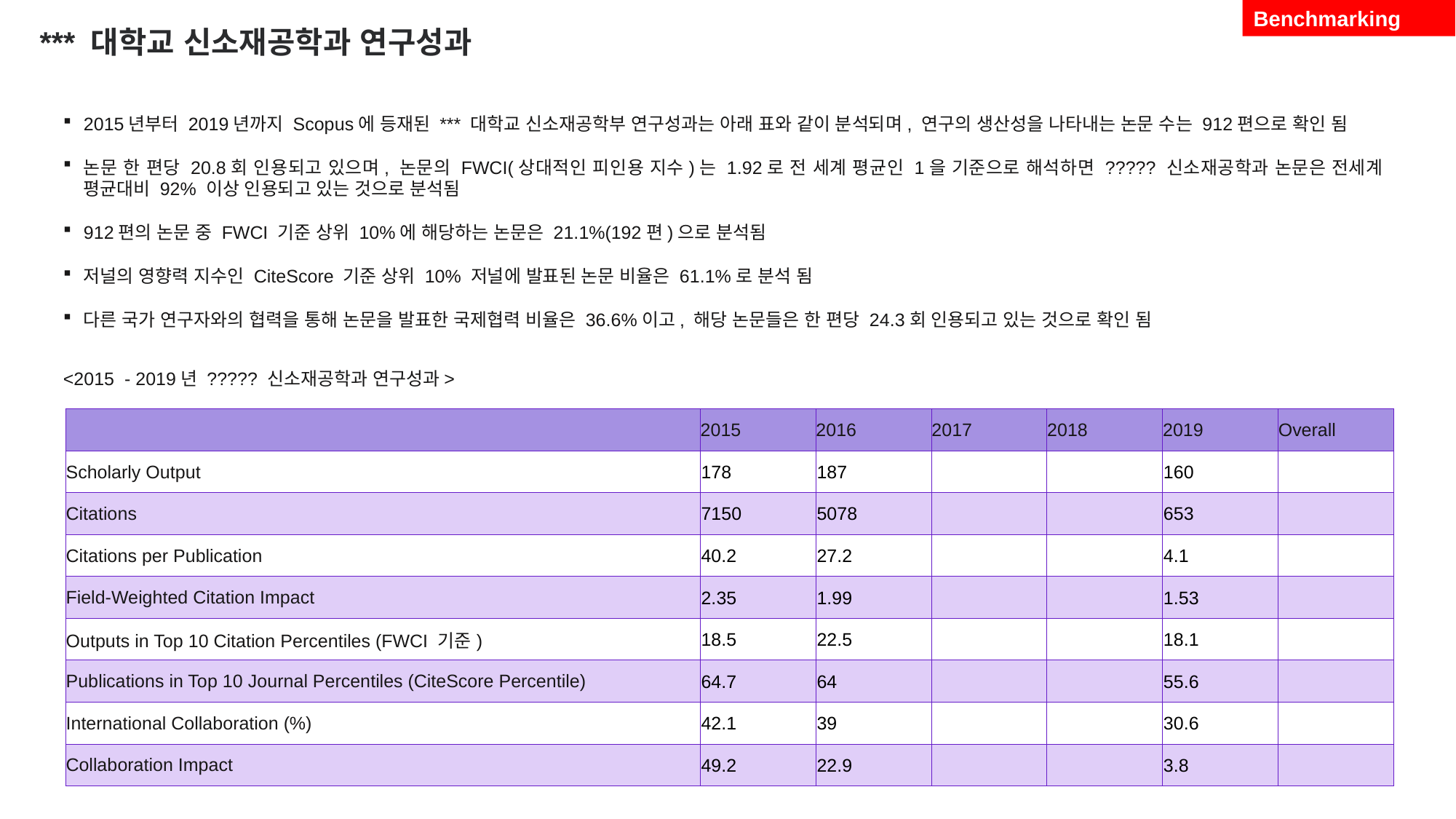

Benchmarking
*** 대학교 신소재공학과 연구성과
2015년부터 2019년까지 Scopus에 등재된 *** 대학교 신소재공학부 연구성과는 아래 표와 같이 분석되며, 연구의 생산성을 나타내는 논문 수는 912편으로 확인 됨

논문 한 편당 20.8회 인용되고 있으며, 논문의 FWCI(상대적인 피인용 지수)는 1.92로 전 세계 평균인 1을 기준으로 해석하면 ????? 신소재공학과 논문은 전세계 평균대비 92% 이상 인용되고 있는 것으로 분석됨

912편의 논문 중 FWCI 기준 상위 10%에 해당하는 논문은 21.1%(192편)으로 분석됨

저널의 영향력 지수인 CiteScore 기준 상위 10% 저널에 발표된 논문 비율은 61.1%로 분석 됨

다른 국가 연구자와의 협력을 통해 논문을 발표한 국제협력 비율은 36.6%이고, 해당 논문들은 한 편당 24.3회 인용되고 있는 것으로 확인 됨

<2015  - 2019년 ????? 신소재공학과 연구성과>
|  | 2015 | 2016 | 2017 | 2018 | 2019 | Overall |
| --- | --- | --- | --- | --- | --- | --- |
| Scholarly Output | 178 | 187 |  |  | 160 |  |
| Citations | 7150 | 5078 |  |  | 653 |  |
| Citations per Publication | 40.2 | 27.2 |  |  | 4.1 |  |
| Field-Weighted Citation Impact | 2.35 | 1.99 |  |  | 1.53 |  |
| Outputs in Top 10 Citation Percentiles (FWCI 기준) | 18.5 | 22.5 |  |  | 18.1 |  |
| Publications in Top 10 Journal Percentiles (CiteScore Percentile) | 64.7 | 64 |  |  | 55.6 |  |
| International Collaboration (%) | 42.1 | 39 |  |  | 30.6 |  |
| Collaboration Impact | 49.2 | 22.9 |  |  | 3.8 |  |